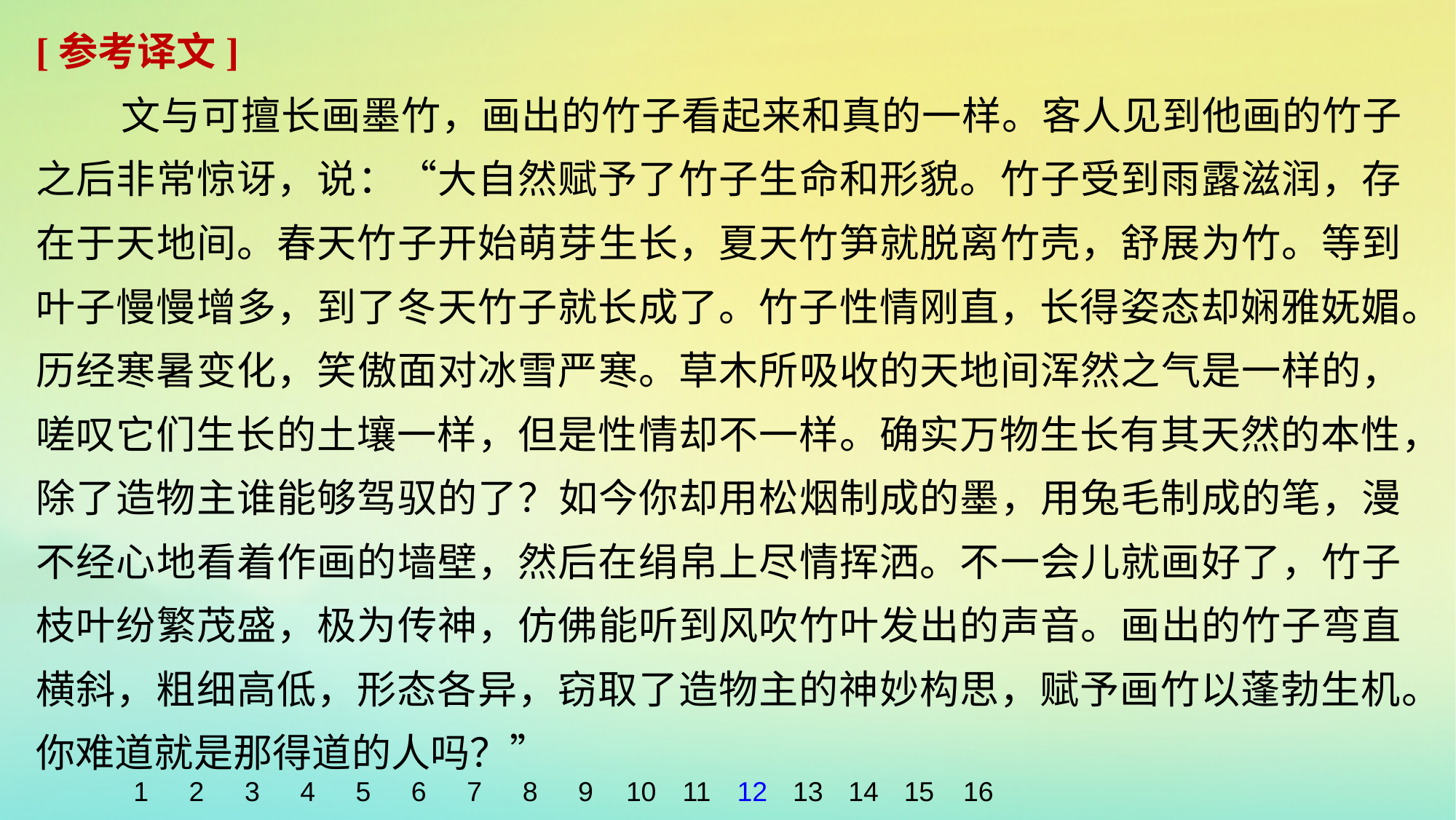

[参考译文]
文与可擅长画墨竹，画出的竹子看起来和真的一样。客人见到他画的竹子之后非常惊讶，说：“大自然赋予了竹子生命和形貌。竹子受到雨露滋润，存在于天地间。春天竹子开始萌芽生长，夏天竹笋就脱离竹壳，舒展为竹。等到叶子慢慢增多，到了冬天竹子就长成了。竹子性情刚直，长得姿态却娴雅妩媚。历经寒暑变化，笑傲面对冰雪严寒。草木所吸收的天地间浑然之气是一样的，嗟叹它们生长的土壤一样，但是性情却不一样。确实万物生长有其天然的本性，除了造物主谁能够驾驭的了？如今你却用松烟制成的墨，用兔毛制成的笔，漫不经心地看着作画的墙壁，然后在绢帛上尽情挥洒。不一会儿就画好了，竹子枝叶纷繁茂盛，极为传神，仿佛能听到风吹竹叶发出的声音。画出的竹子弯直横斜，粗细高低，形态各异，窃取了造物主的神妙构思，赋予画竹以蓬勃生机。你难道就是那得道的人吗？”
1
2
3
4
5
6
7
8
9
10
11
12
13
14
15
16